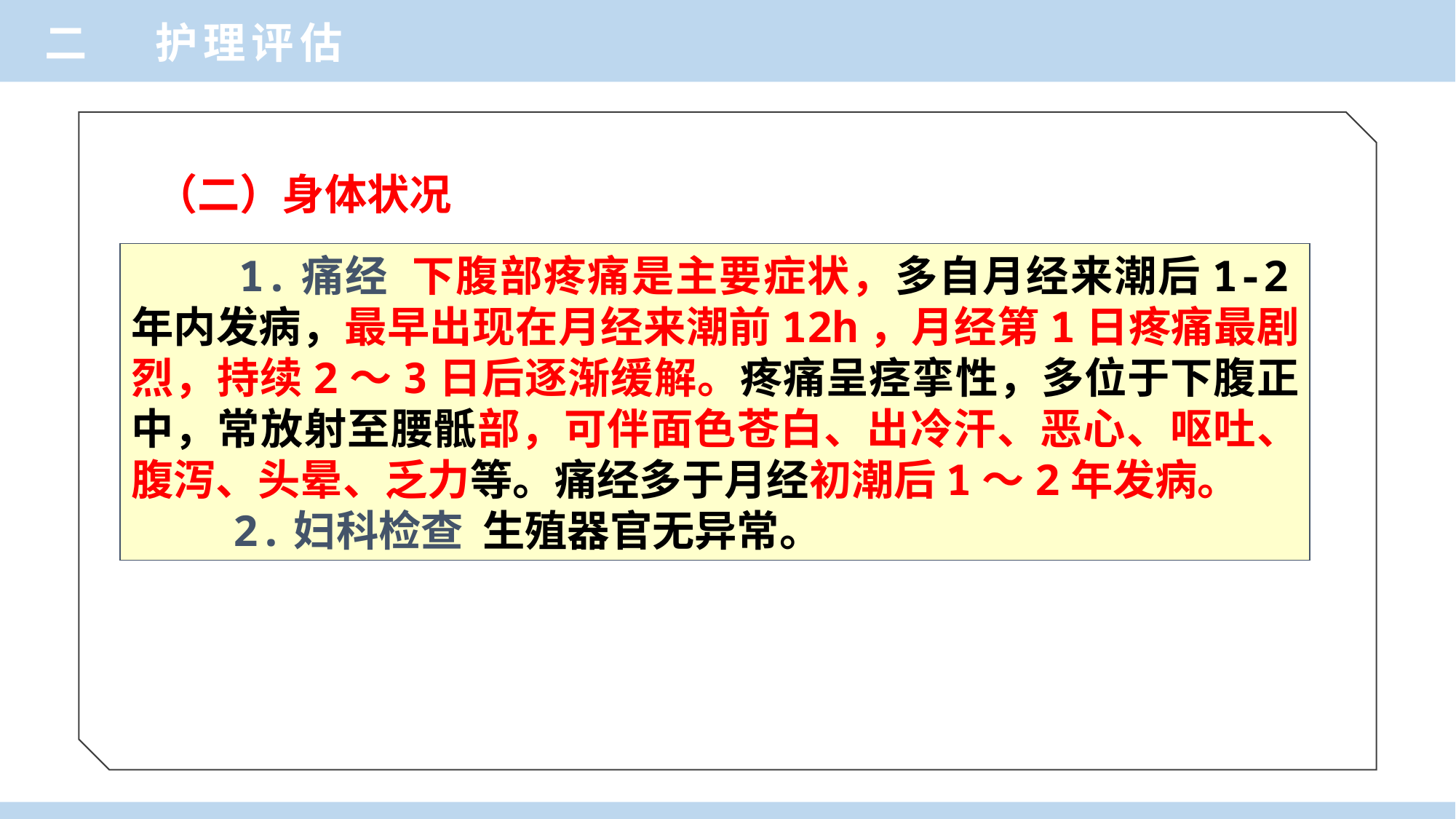

二    护理评估

（二）身体状况
    1.痛经  下腹部疼痛是主要症状，多自月经来潮后1-2年内发病，最早出现在月经来潮前12h，月经第1日疼痛最剧烈，持续2～3日后逐渐缓解。疼痛呈痉挛性，多位于下腹正中，常放射至腰骶部，可伴面色苍白、出冷汗、恶心、呕吐、腹泻、头晕、乏力等。痛经多于月经初潮后1～2年发病。
    2.妇科检查  生殖器官无异常。